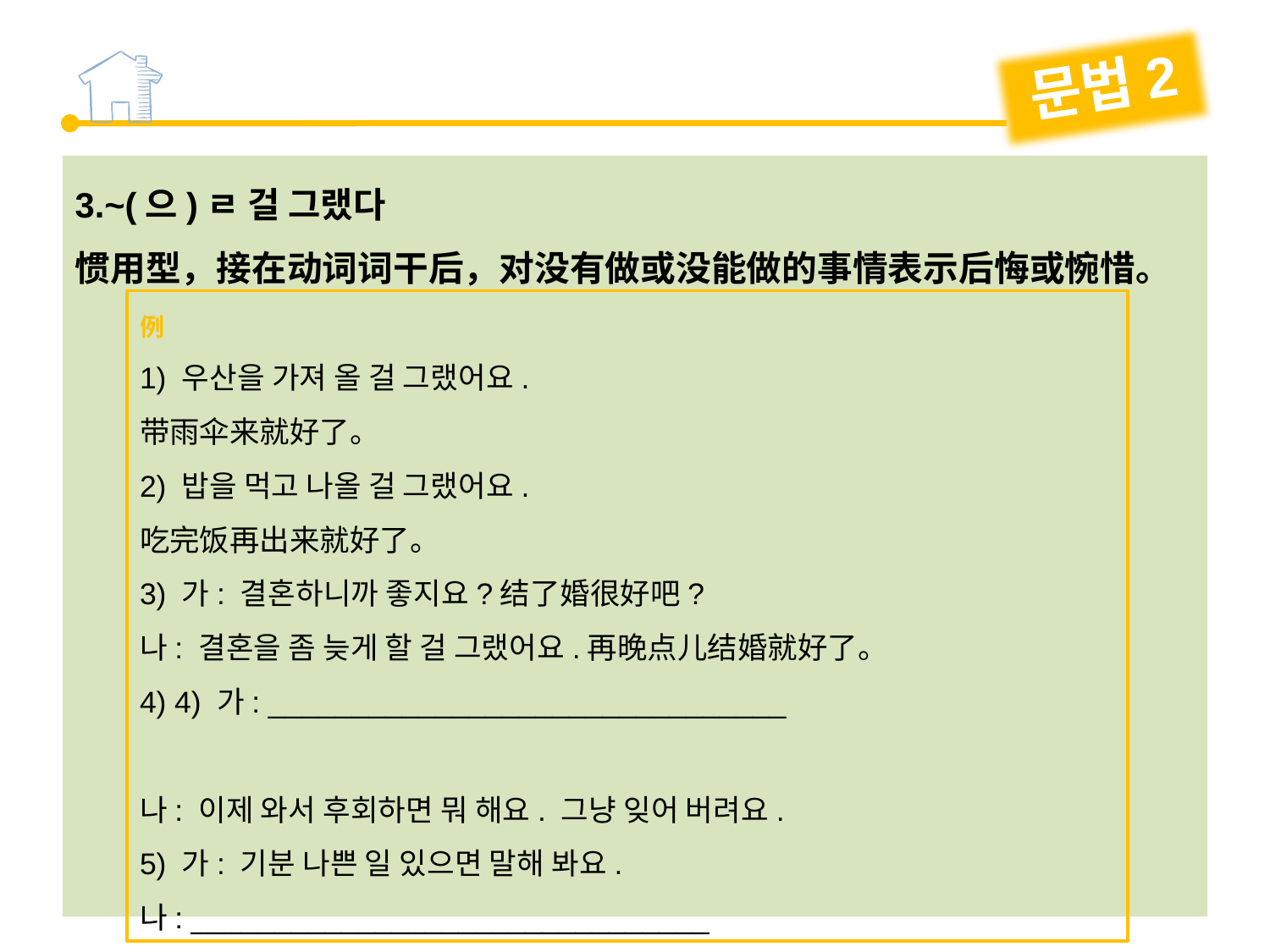

문법2

3.~(으)ㄹ 걸 그랬다
惯用型，接在动词词干后，对没有做或没能做的事情表示后悔或惋惜。

例
1) 우산을 가져 올 걸 그랬어요.
带雨伞来就好了。
2) 밥을 먹고 나올 걸 그랬어요.
吃完饭再出来就好了。
3) 가: 결혼하니까 좋지요?结了婚很好吧?
나: 결혼을 좀 늦게 할 걸 그랬어요.再晚点儿结婚就好了。
4) 4) 가: _______________________________
나: 이제 와서 후회하면 뭐 해요. 그냥 잊어 버려요.
5) 가: 기분 나쁜 일 있으면 말해 봐요.
나: _______________________________